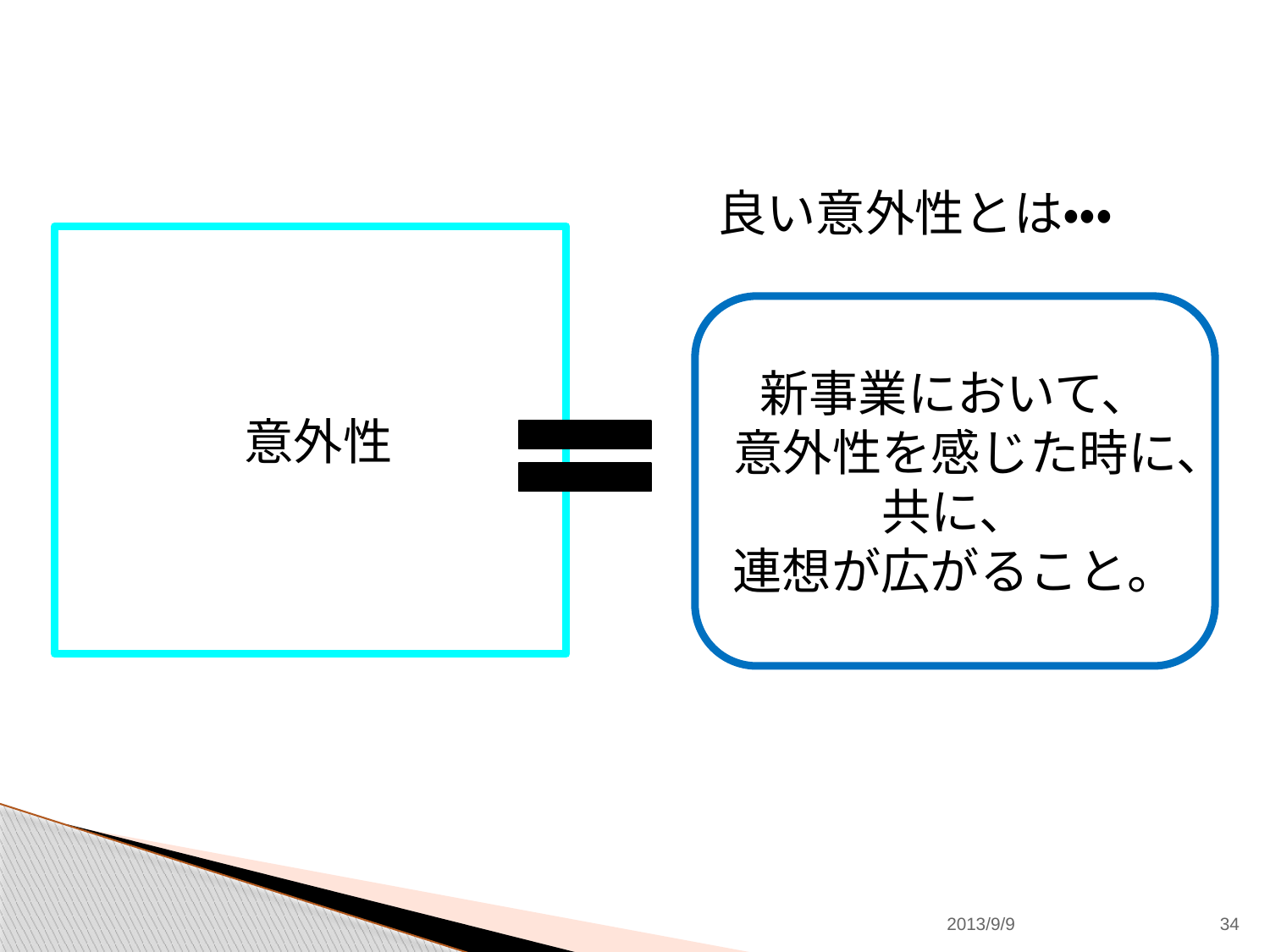

良い意外性とは・・・
意外性
新事業において、
意外性を感じた時に、
共に、
連想が広がること。

2013/9/9
34